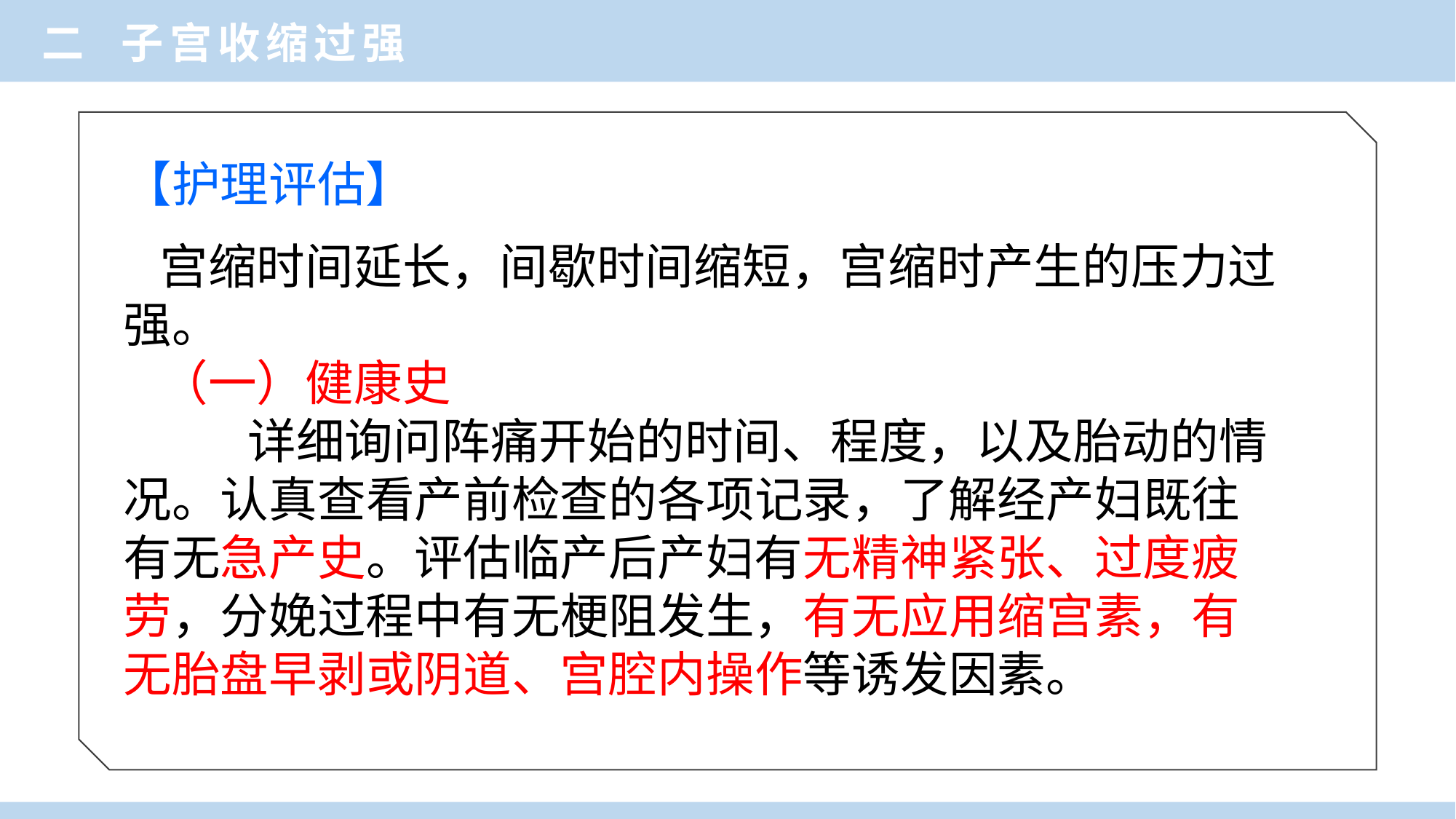

二  子宫收缩过强

【护理评估】
宫缩时间延长，间歇时间缩短，宫缩时产生的压力过强。
（一）健康史
       详细询问阵痛开始的时间、程度，以及胎动的情况。认真查看产前检查的各项记录，了解经产妇既往有无急产史。评估临产后产妇有无精神紧张、过度疲劳，分娩过程中有无梗阻发生，有无应用缩宫素，有无胎盘早剥或阴道、宫腔内操作等诱发因素。